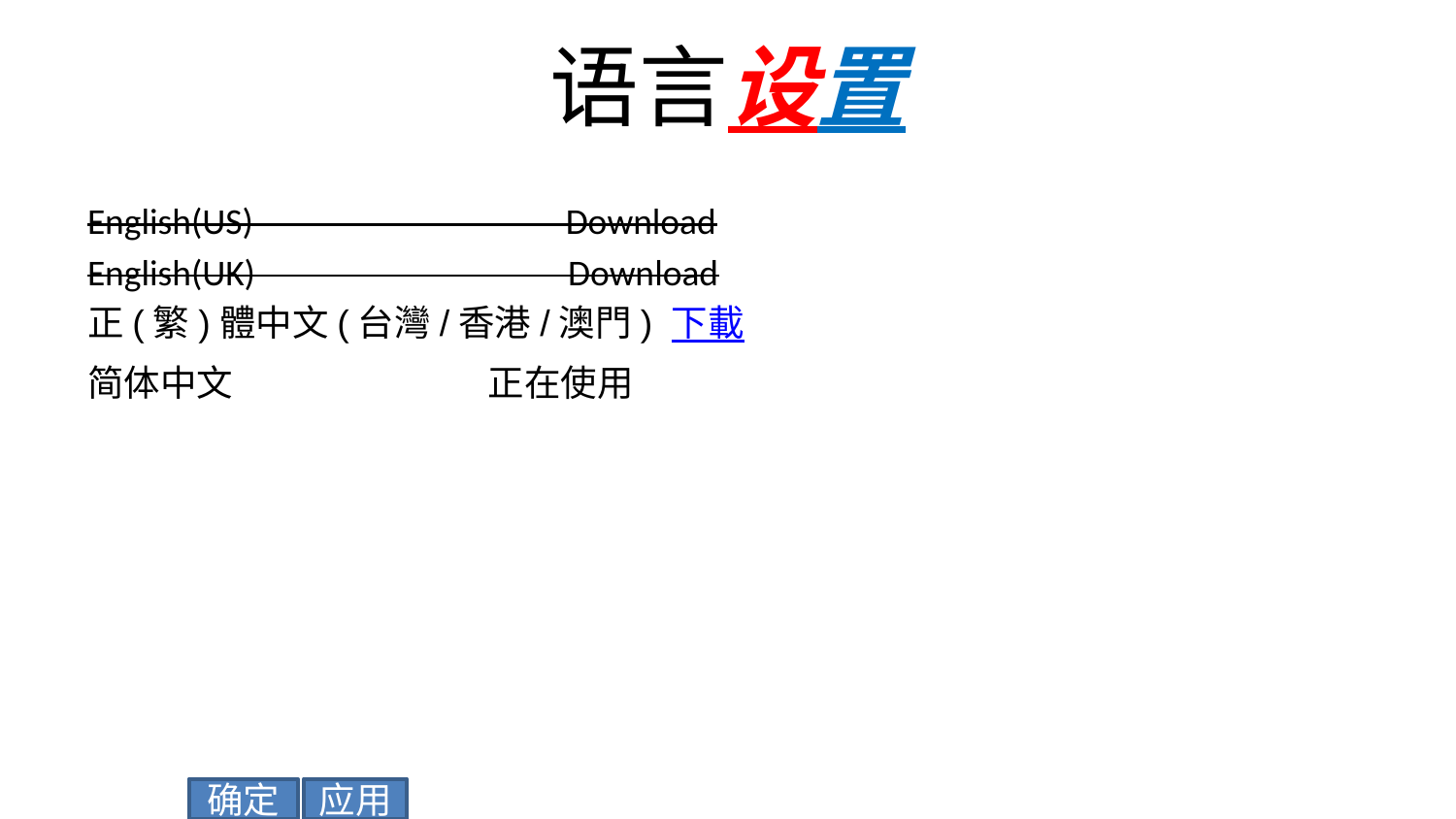

# 语言设置
English(US)                                      Download
English(UK)                                      Download
正(繁)體中文(台灣/香港/澳門) 下載
简体中文                               正在使用

应用
确定